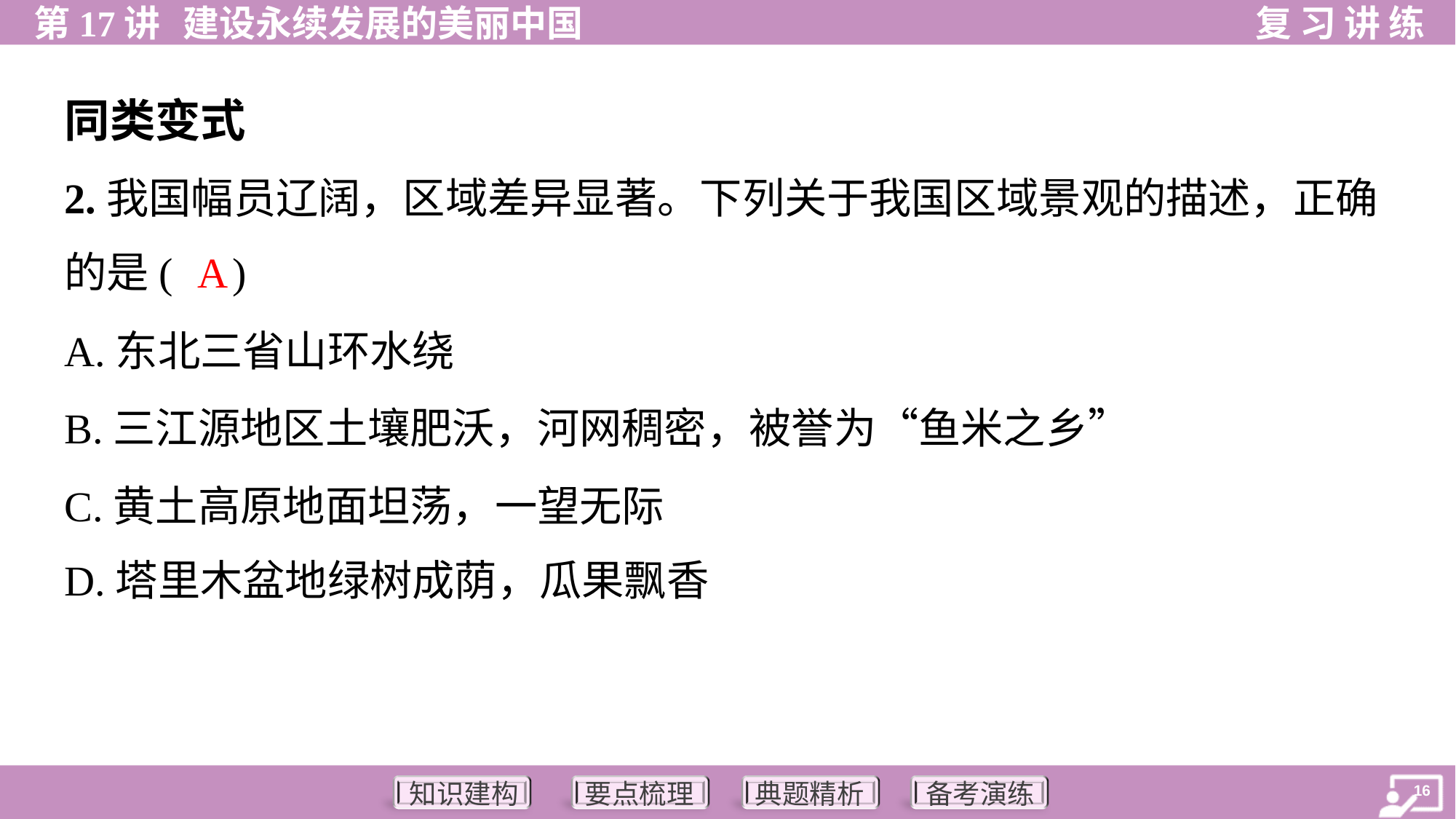

同类变式
2.我国幅员辽阔，区域差异显著。下列关于我国区域景观的描述，正确
的是(     )
A
A.东北三省山环水绕
B.三江源地区土壤肥沃，河网稠密，被誉为“鱼米之乡”
C.黄土高原地面坦荡，一望无际
D.塔里木盆地绿树成荫，瓜果飘香